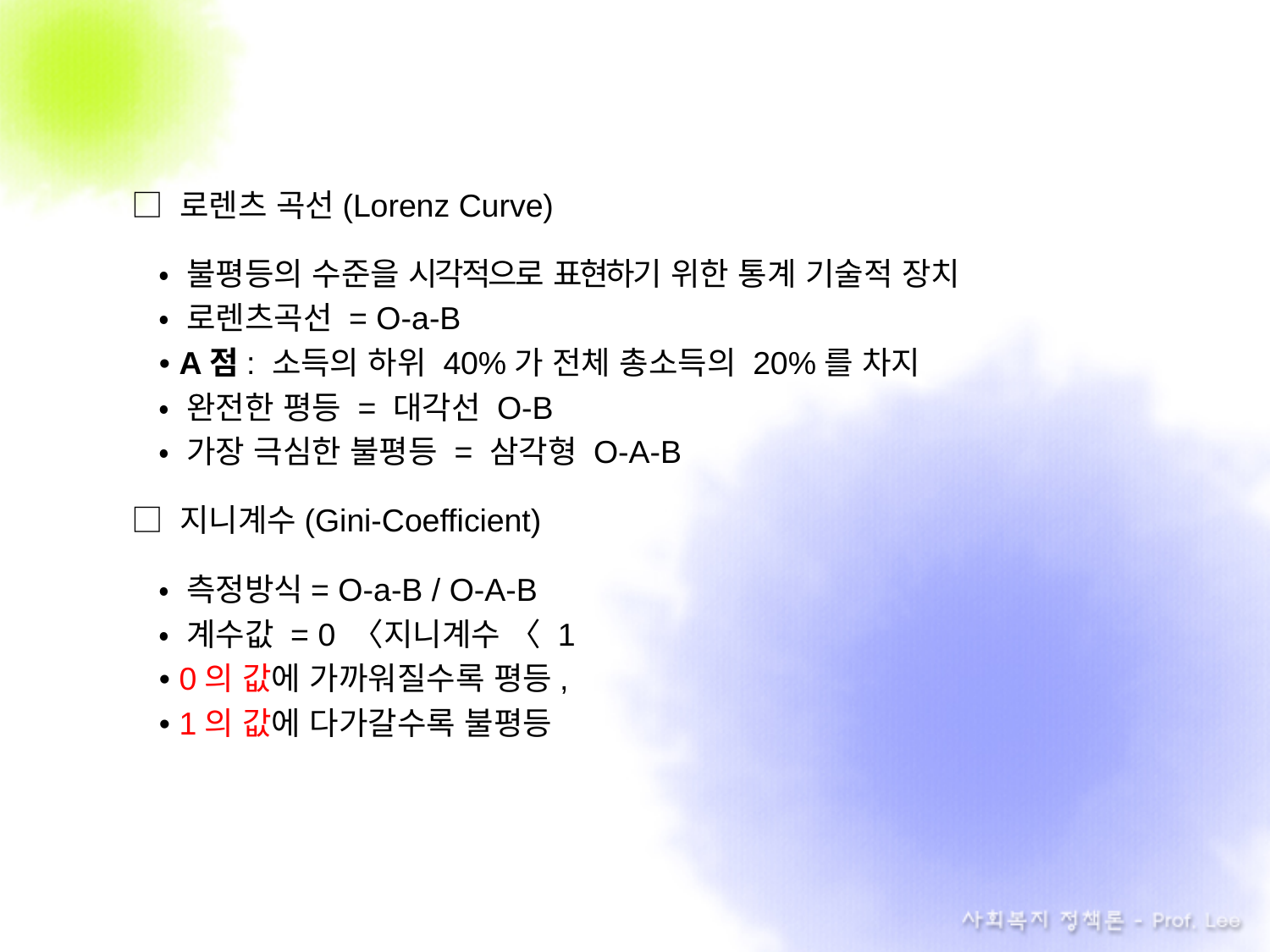

□ 로렌츠 곡선(Lorenz Curve)

• 불평등의 수준을 시각적으로 표현하기 위한 통계 기술적 장치
• 로렌츠곡선 = O-a-B
• A점: 소득의 하위 40%가 전체 총소득의 20%를 차지
• 완전한 평등 = 대각선 O-B
• 가장 극심한 불평등 = 삼각형 O-A-B

□ 지니계수(Gini-Coefficient)

• 측정방식= O-a-B / O-A-B
• 계수값 = 0 〈지니계수 〈 1
• 0의 값에 가까워질수록 평등,
• 1의 값에 다가갈수록 불평등